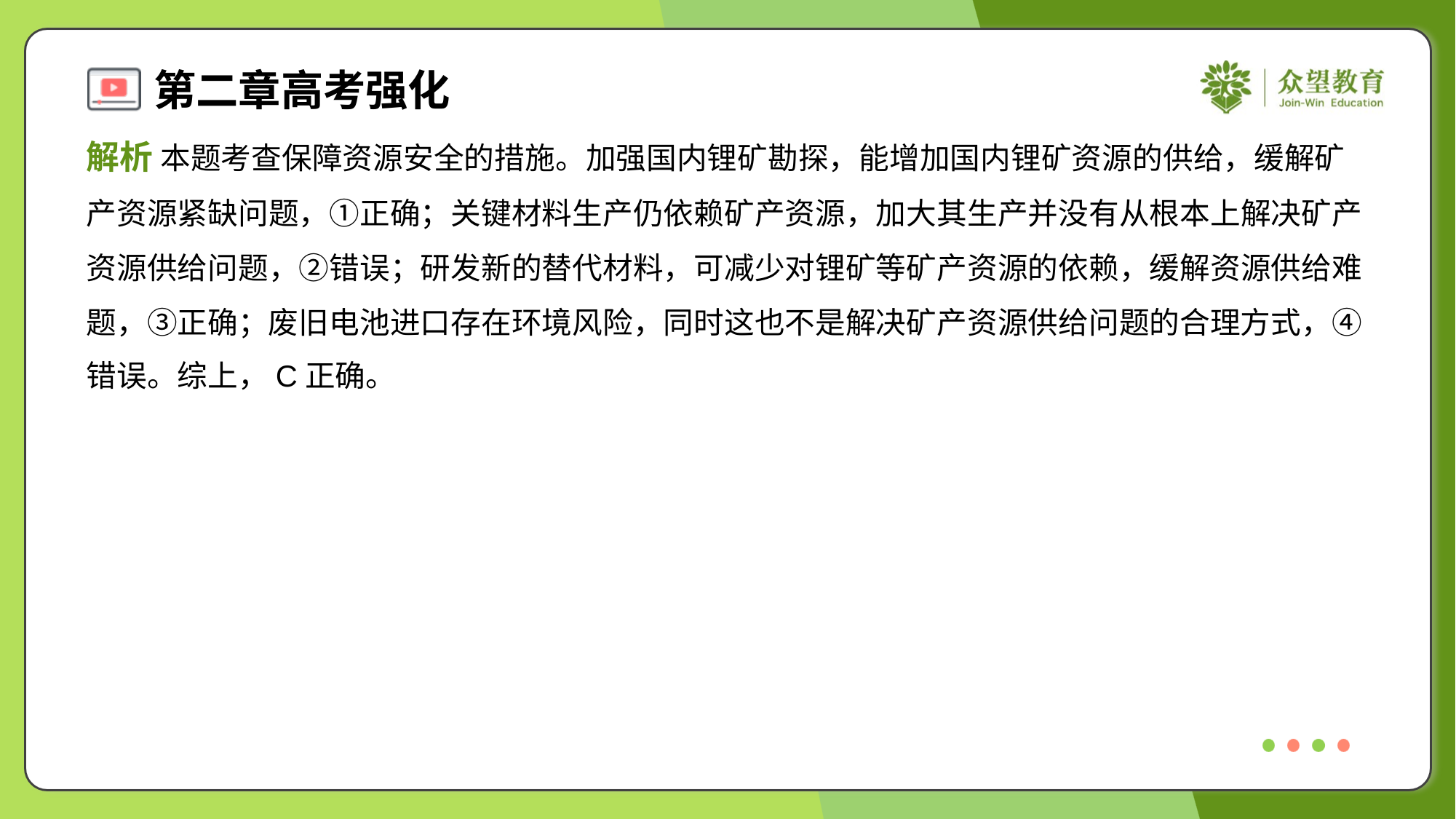

解析 本题考查保障资源安全的措施。加强国内锂矿勘探，能增加国内锂矿资源的供给，缓解矿
产资源紧缺问题，①正确；关键材料生产仍依赖矿产资源，加大其生产并没有从根本上解决矿产
资源供给问题，②错误；研发新的替代材料，可减少对锂矿等矿产资源的依赖，缓解资源供给难
题，③正确；废旧电池进口存在环境风险，同时这也不是解决矿产资源供给问题的合理方式，④
错误。综上，C正确。